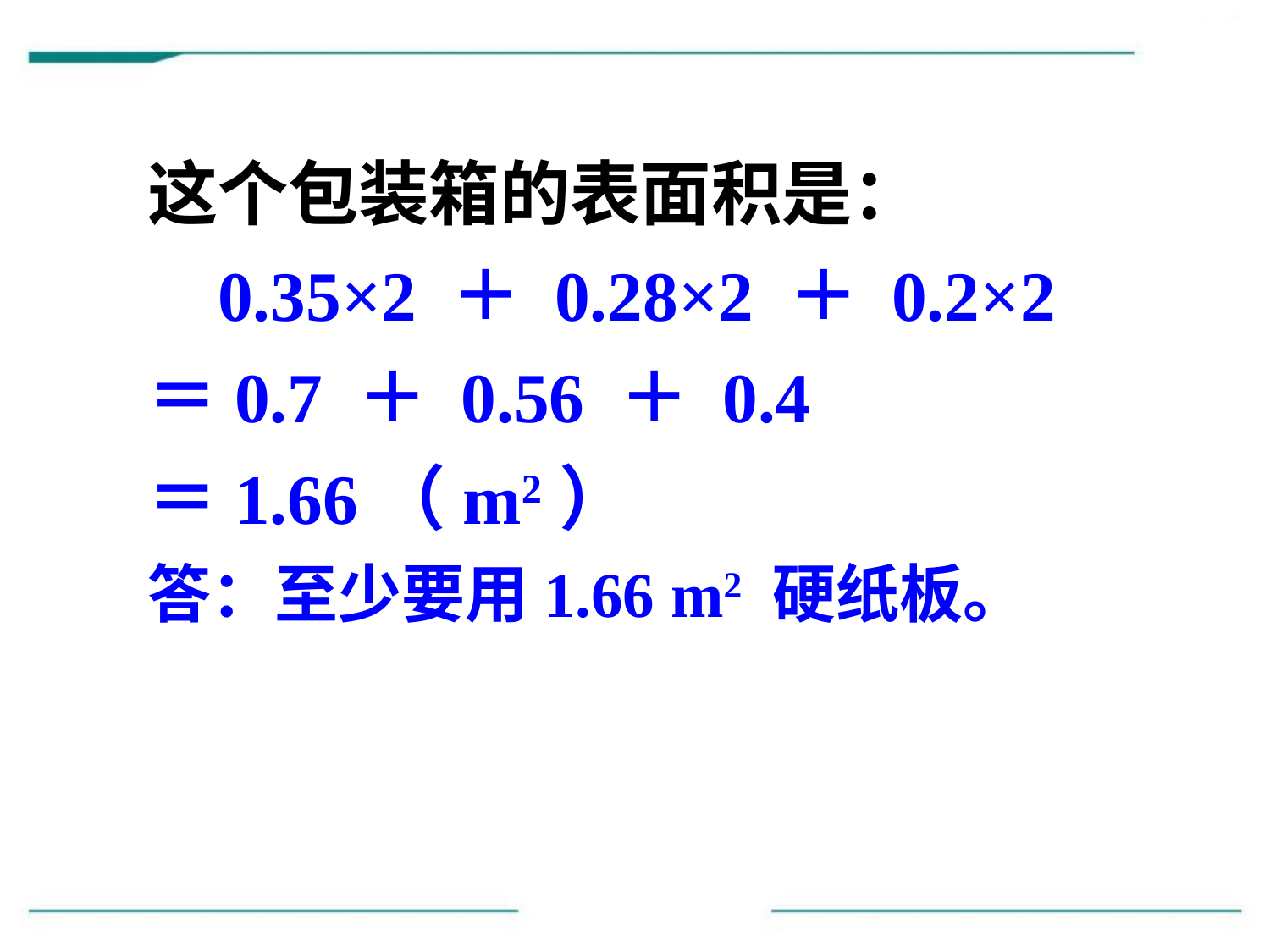

这个包装箱的表面积是：
    0.35×2 ＋ 0.28×2 ＋ 0.2×2
＝0.7 ＋ 0.56 ＋ 0.4
＝1.66（m2）
答：至少要用1.66 m2 硬纸板。